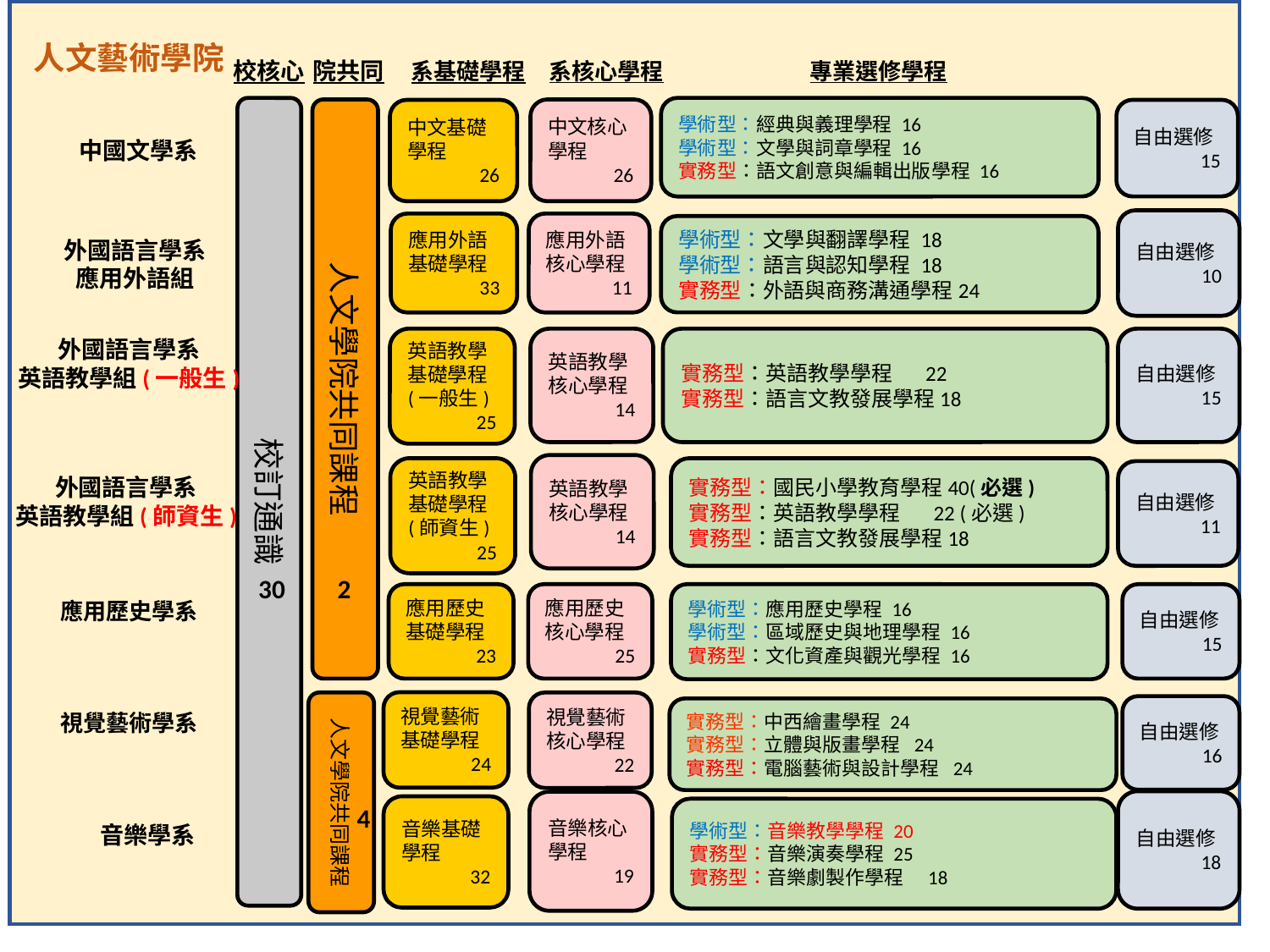

人文藝術學院
校核心
院共同
#
系核心學程
專業選修學程
系基礎學程
校訂通識

學術型：經典與義理學程 16
學術型：文學與詞章學程 16
實務型：語文創意與編輯出版學程 16

人文學院共同課程
中文核心學程
 26
中文基礎學程
26
自由選修
15
中國文學系
外國語言學系
應用外語組
外國語言學系
英語教學組(一般生)
應用歷史學系
視覺藝術學系
音樂學系
自由選修
10
應用外語核心學程
 11
應用外語基礎學程
33
學術型：文學與翻譯學程 18
學術型：語言與認知學程 18
實務型：外語與商務溝通學程24

自由選修
15
英語教學基礎學程
(一般生)
25
英語教學核心學程
 14
實務型：英語教學學程      22
實務型：語言文教發展學程18
英語教學核心學程
 14
英語教學基礎學程
(師資生)
25
實務型：國民小學教育學程40(必選)
實務型：英語教學學程      22 (必選)
實務型：語言文教發展學程18
自由選修
11
外國語言學系
英語教學組(師資生)
2
30
應用歷史核心學程
 25
自由選修
15
應用歷史基礎學程
23

學術型：應用歷史學程 16
學術型：區域歷史與地理學程 16
實務型：文化資產與觀光學程 16

視覺藝術基礎學程
24
人文學院共同課程
視覺藝術核心學程
 22
自由選修
16
實務型：中西繪畫學程 24
實務型：立體與版畫學程  24
實務型：電腦藝術與設計學程  24
自由選修
18
音樂核心學程
19
4
音樂基礎學程
32
學術型：音樂教學學程 20
實務型：音樂演奏學程 25
實務型：音樂劇製作學程　18